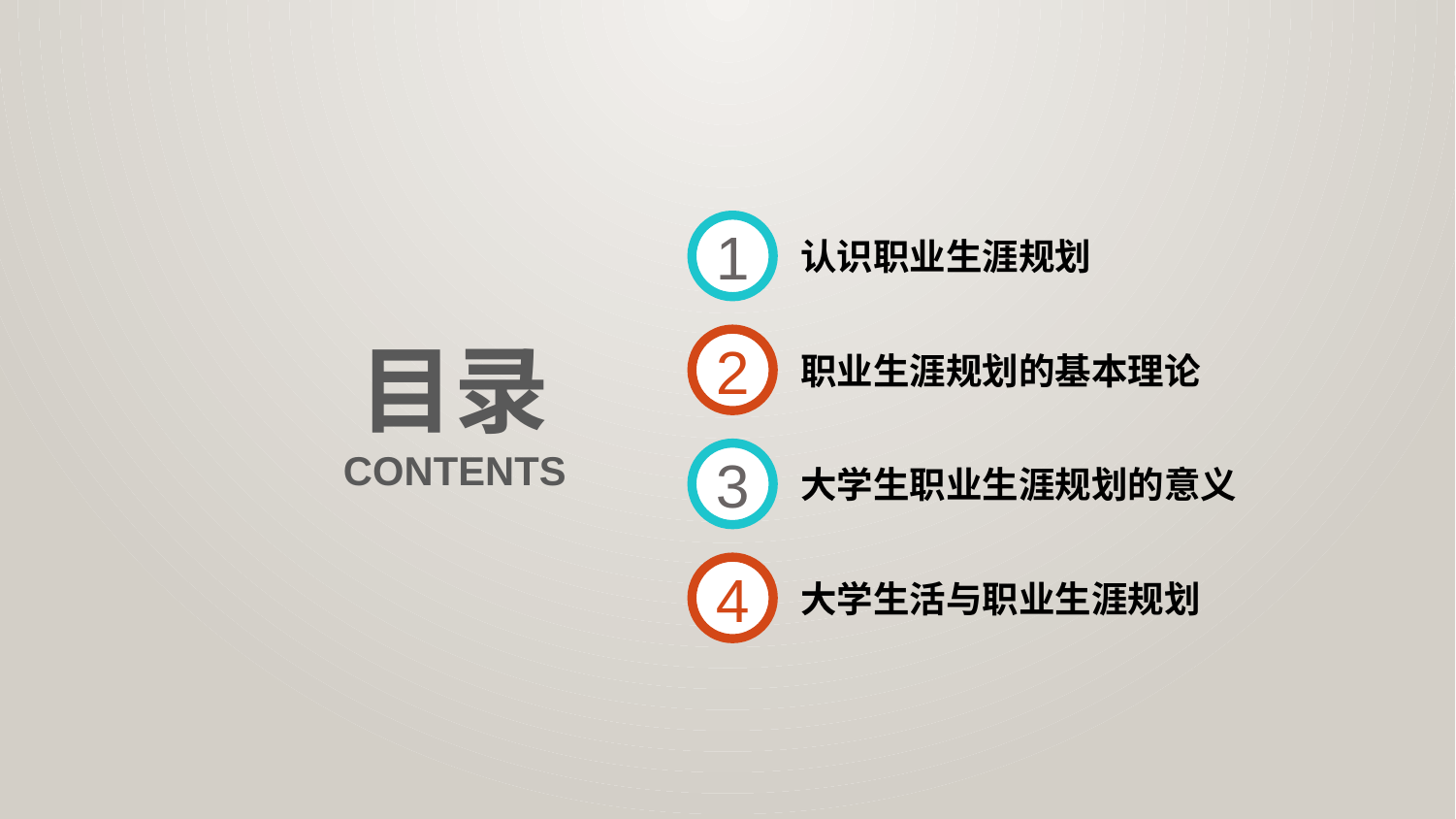

1
认识职业生涯规划
2
目录
职业生涯规划的基本理论
3
CONTENTS
大学生职业生涯规划的意义
4
大学生活与职业生涯规划
2